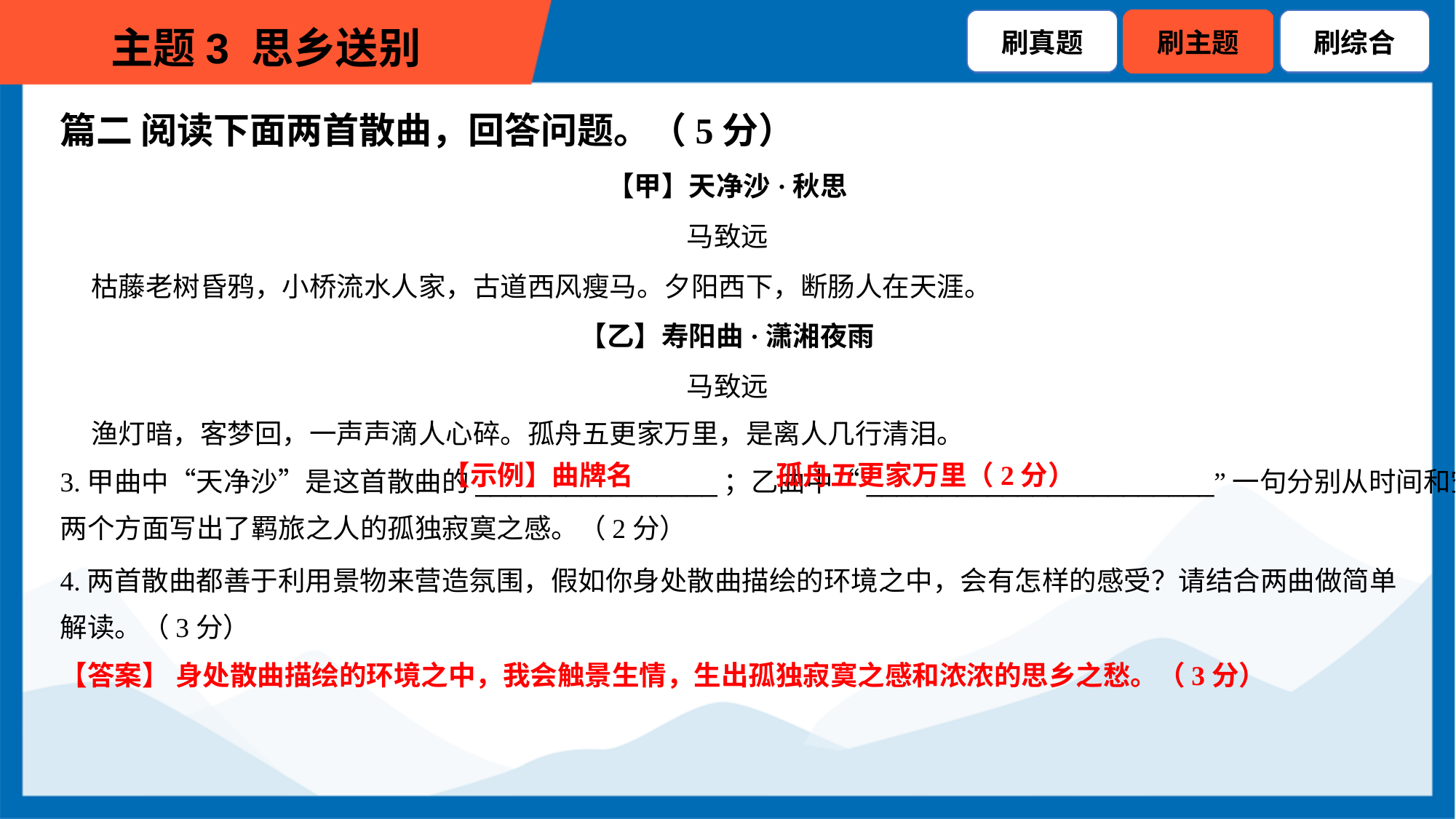

篇二 阅读下面两首散曲，回答问题。（5分）
【甲】天净沙·秋思
马致远
    枯藤老树昏鸦，小桥流水人家，古道西风瘦马。夕阳西下，断肠人在天涯。
【乙】寿阳曲·潇湘夜雨
马致远
    渔灯暗，客梦回，一声声滴人心碎。孤舟五更家万里，是离人几行清泪。
【示例】曲牌名
孤舟五更家万里（2分）
3.甲曲中“天净沙”是这首散曲的________________；乙曲中“_______________________”一句分别从时间和空间
两个方面写出了羁旅之人的孤独寂寞之感。（2分）
4.两首散曲都善于利用景物来营造氛围，假如你身处散曲描绘的环境之中，会有怎样的感受？请结合两曲做简单
解读。（3分）
【答案】 身处散曲描绘的环境之中，我会触景生情，生出孤独寂寞之感和浓浓的思乡之愁。（3分）